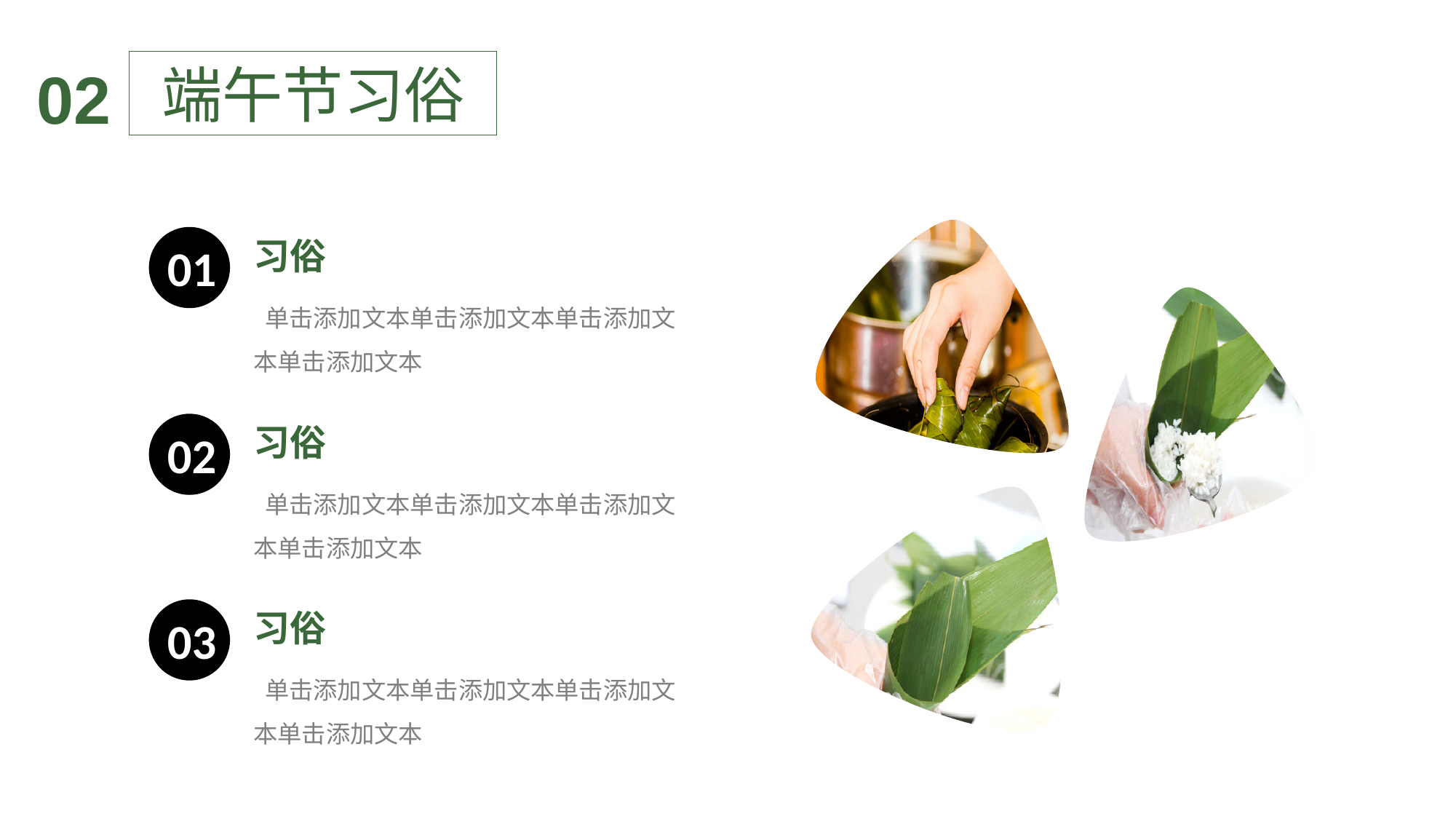

端午节习俗
02

习俗
01

 单击添加文本单击添加文本单击添加文本单击添加文本

习俗
02
 单击添加文本单击添加文本单击添加文本单击添加文本

习俗
03
 单击添加文本单击添加文本单击添加文本单击添加文本